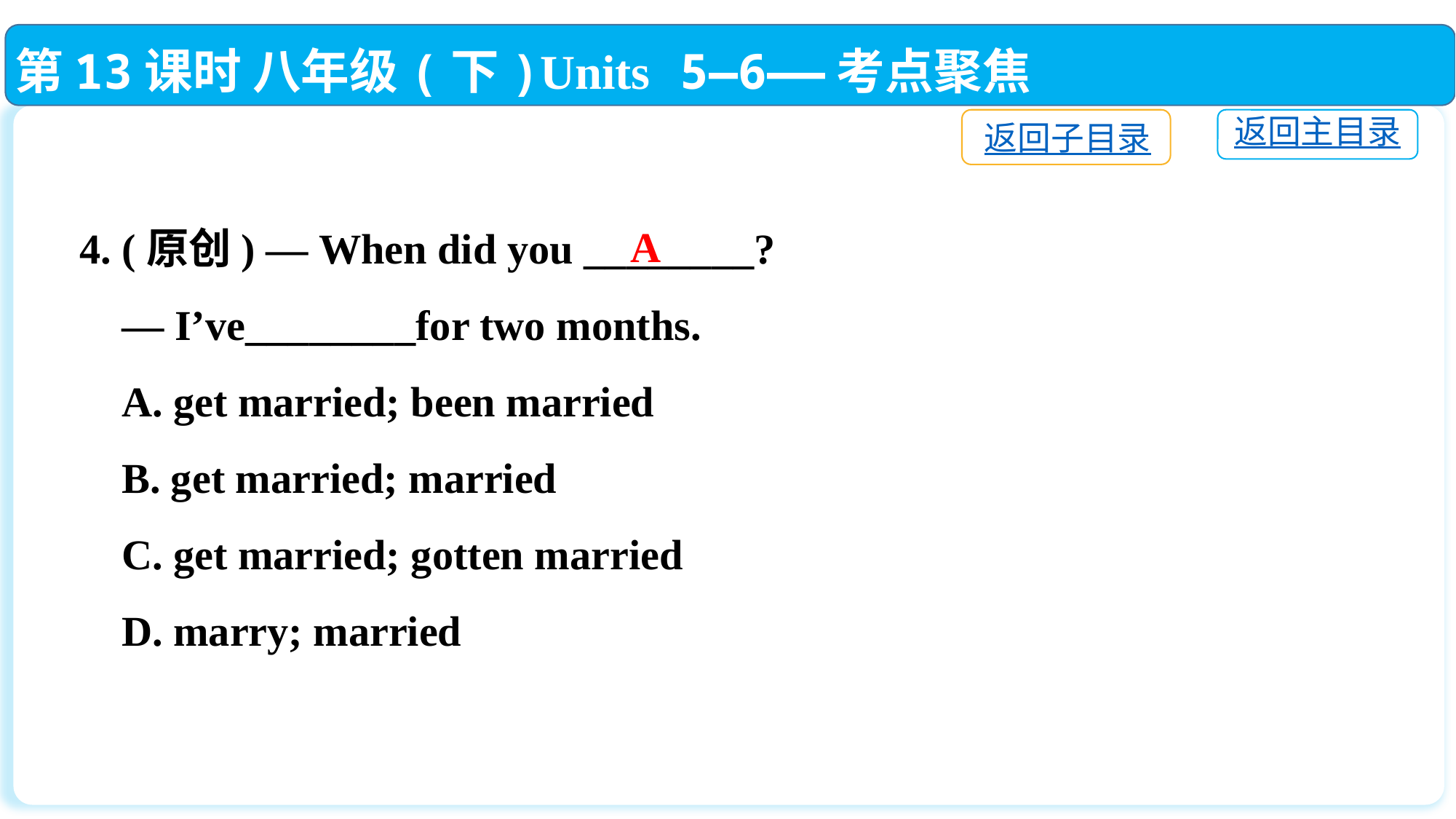

第13课时 八年级(下)Units 5—6——考点聚焦

返回子目录
返回主目录
4. (原创) — When did you ________?
    — I’ve________for two months.
    A. get married; been married
    B. get married; married
    C. get married; gotten married
    D. marry; married
A